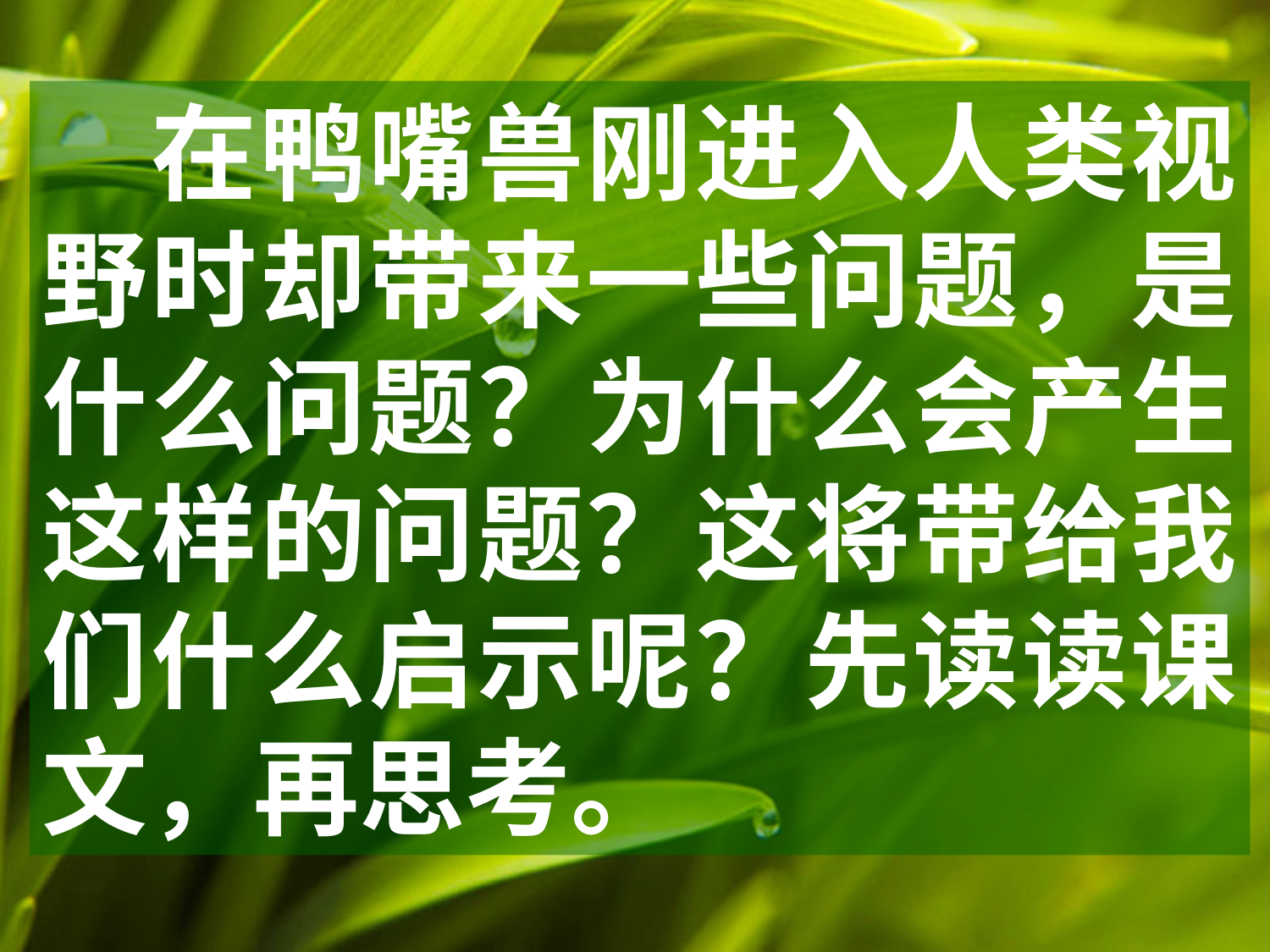

在鸭嘴兽刚进入人类视野时却带来一些问题，是什么问题？为什么会产生这样的问题？这将带给我们什么启示呢？先读读课文，再思考。